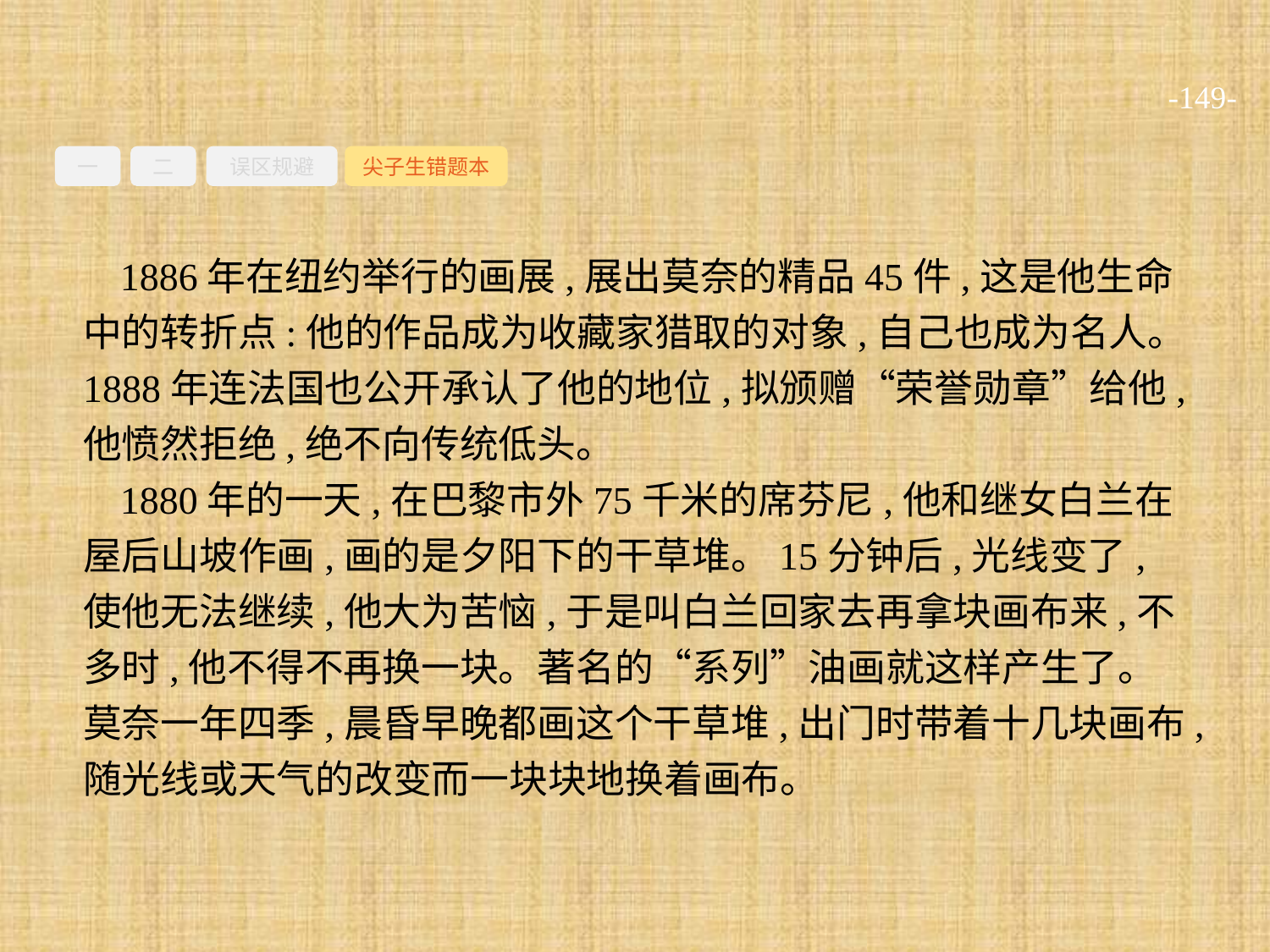

-149-
一
二
误区规避
尖子生错题本
1886年在纽约举行的画展,展出莫奈的精品45件,这是他生命中的转折点:他的作品成为收藏家猎取的对象,自己也成为名人。1888年连法国也公开承认了他的地位,拟颁赠“荣誉勋章”给他,他愤然拒绝,绝不向传统低头。
1880年的一天,在巴黎市外75千米的席芬尼,他和继女白兰在屋后山坡作画,画的是夕阳下的干草堆。15分钟后,光线变了,使他无法继续,他大为苦恼,于是叫白兰回家去再拿块画布来,不多时,他不得不再换一块。著名的“系列”油画就这样产生了。莫奈一年四季,晨昏早晚都画这个干草堆,出门时带着十几块画布,随光线或天气的改变而一块块地换着画布。